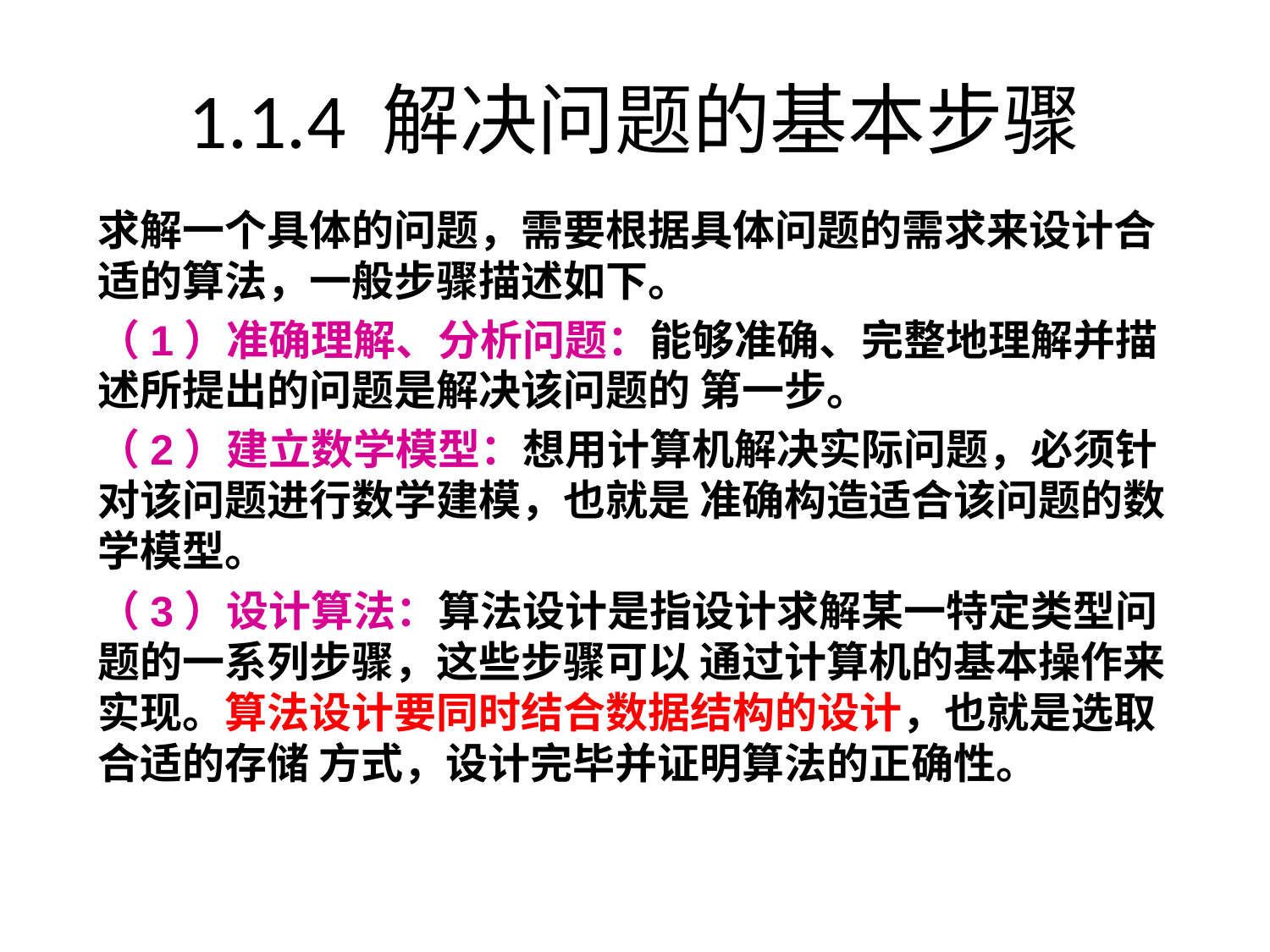

# 1.1.4 解决问题的基本步骤
求解一个具体的问题，需要根据具体问题的需求来设计合适的算法，一般步骤描述如下。
（1）准确理解、分析问题：能够准确、完整地理解并描述所提出的问题是解决该问题的 第一步。
（2）建立数学模型：想用计算机解决实际问题，必须针对该问题进行数学建模，也就是 准确构造适合该问题的数学模型。
（3）设计算法：算法设计是指设计求解某一特定类型问题的一系列步骤，这些步骤可以 通过计算机的基本操作来实现。算法设计要同时结合数据结构的设计，也就是选取合适的存储 方式，设计完毕并证明算法的正确性。